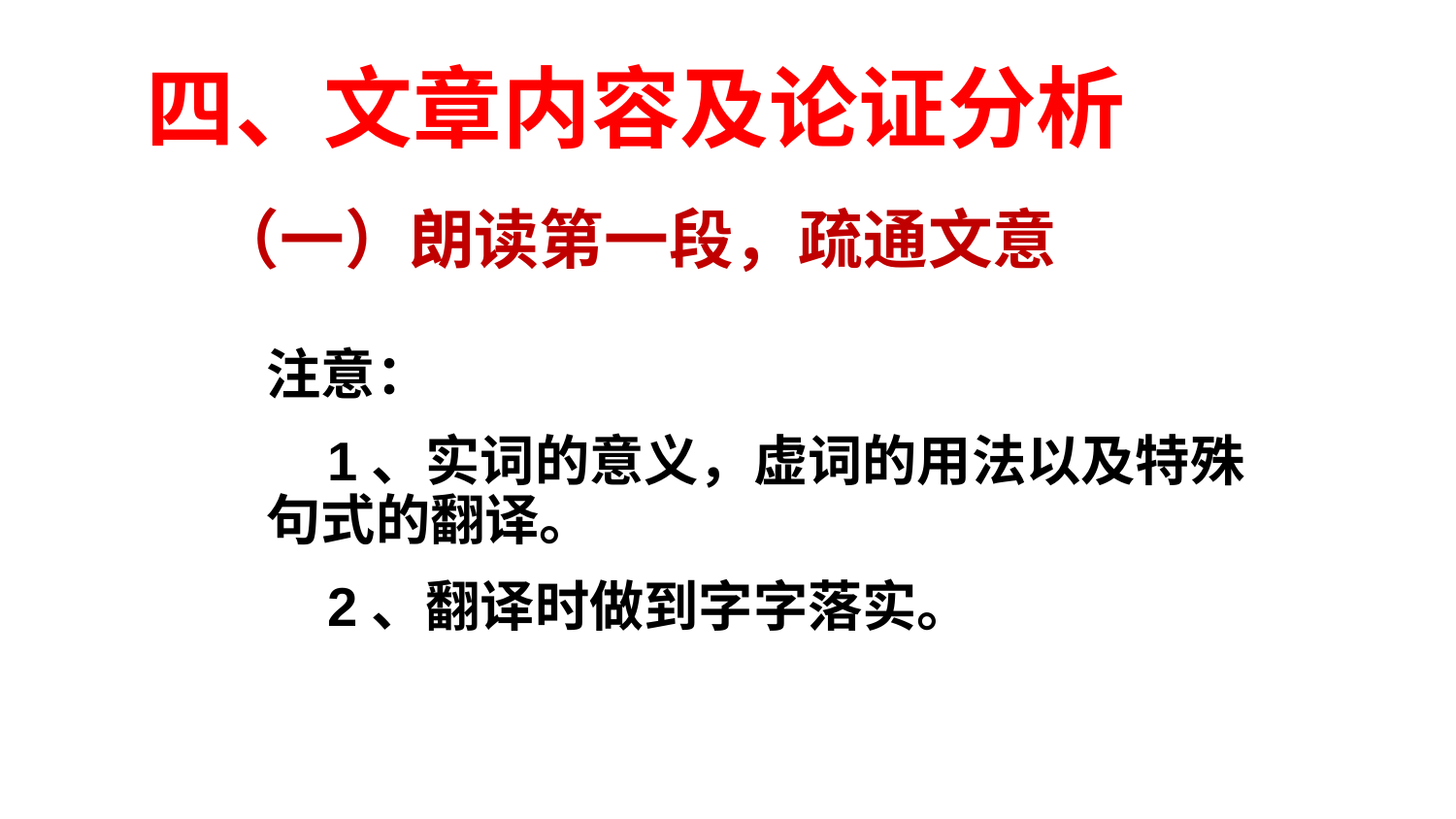

四、文章内容及论证分析
（一）朗读第一段，疏通文意

注意：
    1、实词的意义，虚词的用法以及特殊句式的翻译。
    2、翻译时做到字字落实。